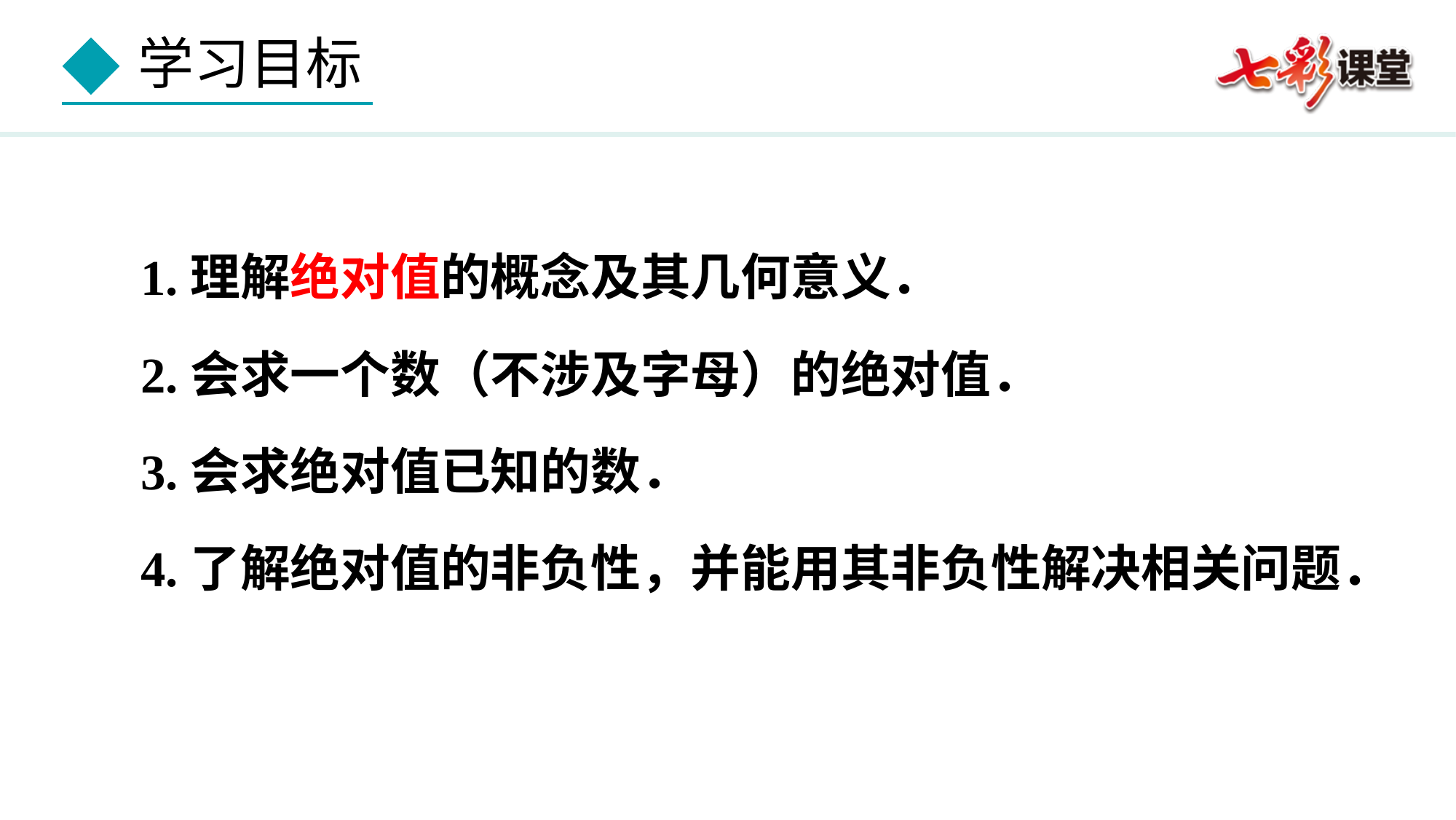

1.理解绝对值的概念及其几何意义．
2.会求一个数（不涉及字母）的绝对值．
3.会求绝对值已知的数．
4.了解绝对值的非负性，并能用其非负性解决相关问题．